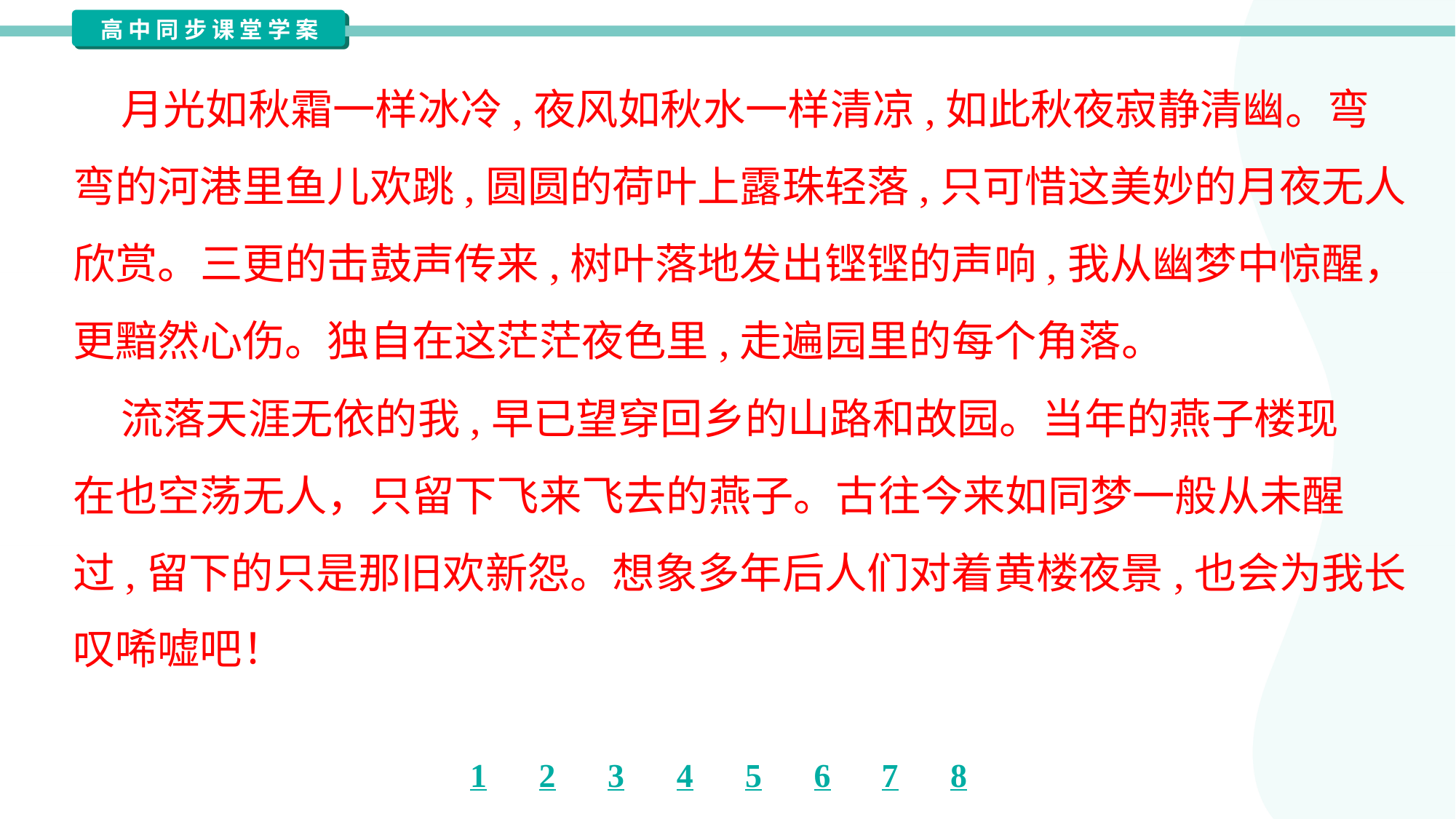

月光如秋霜一样冰冷,夜风如秋水一样清凉,如此秋夜寂静清幽。弯
弯的河港里鱼儿欢跳,圆圆的荷叶上露珠轻落,只可惜这美妙的月夜无人
欣赏。三更的击鼓声传来,树叶落地发出铿铿的声响,我从幽梦中惊醒，
更黯然心伤。独自在这茫茫夜色里,走遍园里的每个角落。
    流落天涯无依的我,早已望穿回乡的山路和故园。当年的燕子楼现
在也空荡无人，只留下飞来飞去的燕子。古往今来如同梦一般从未醒
过,留下的只是那旧欢新怨。想象多年后人们对着黄楼夜景,也会为我长
叹唏嘘吧！